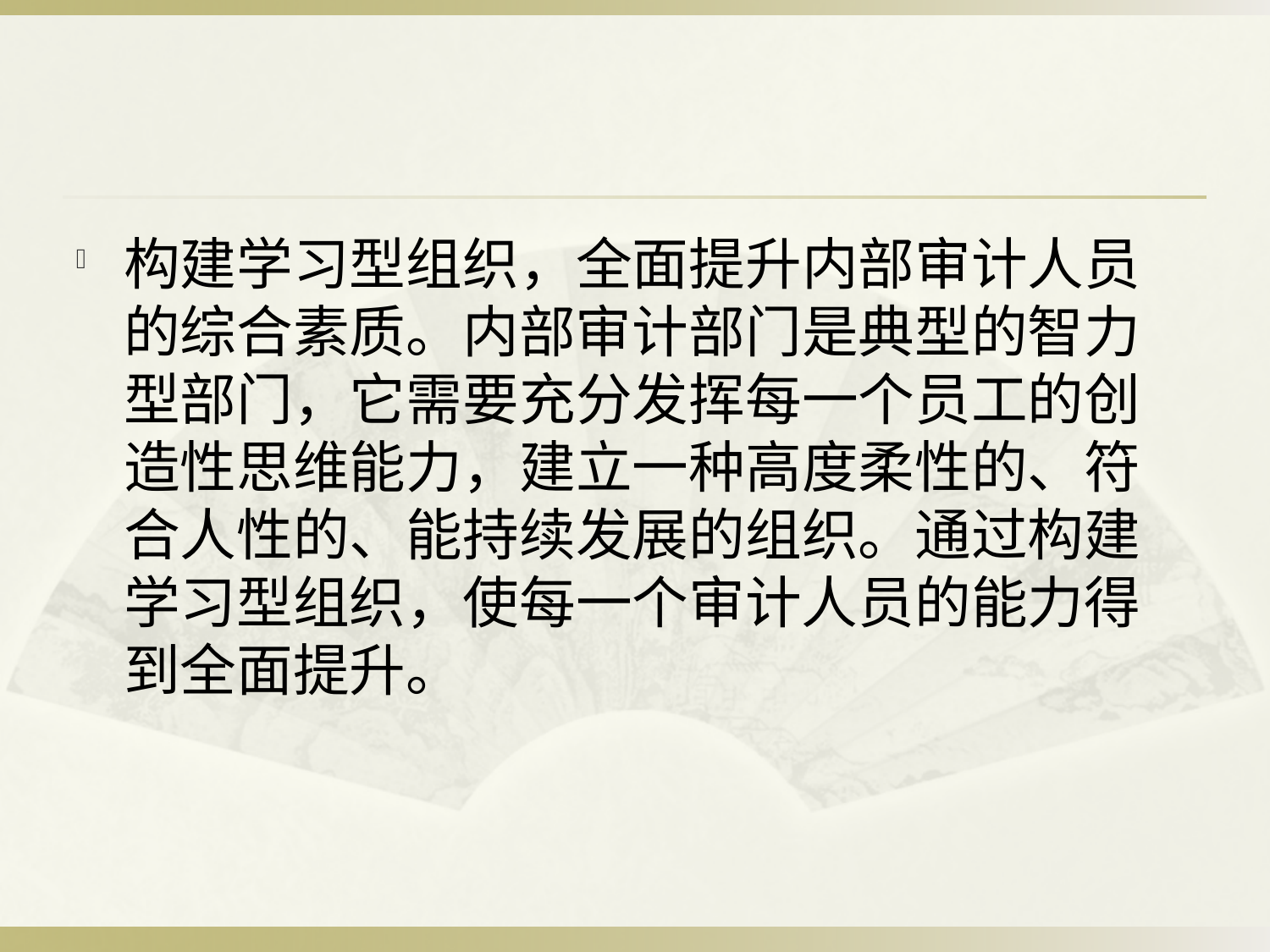

构建学习型组织，全面提升内部审计人员的综合素质。内部审计部门是典型的智力型部门，它需要充分发挥每一个员工的创造性思维能力，建立一种高度柔性的、符合人性的、能持续发展的组织。通过构建学习型组织，使每一个审计人员的能力得到全面提升。